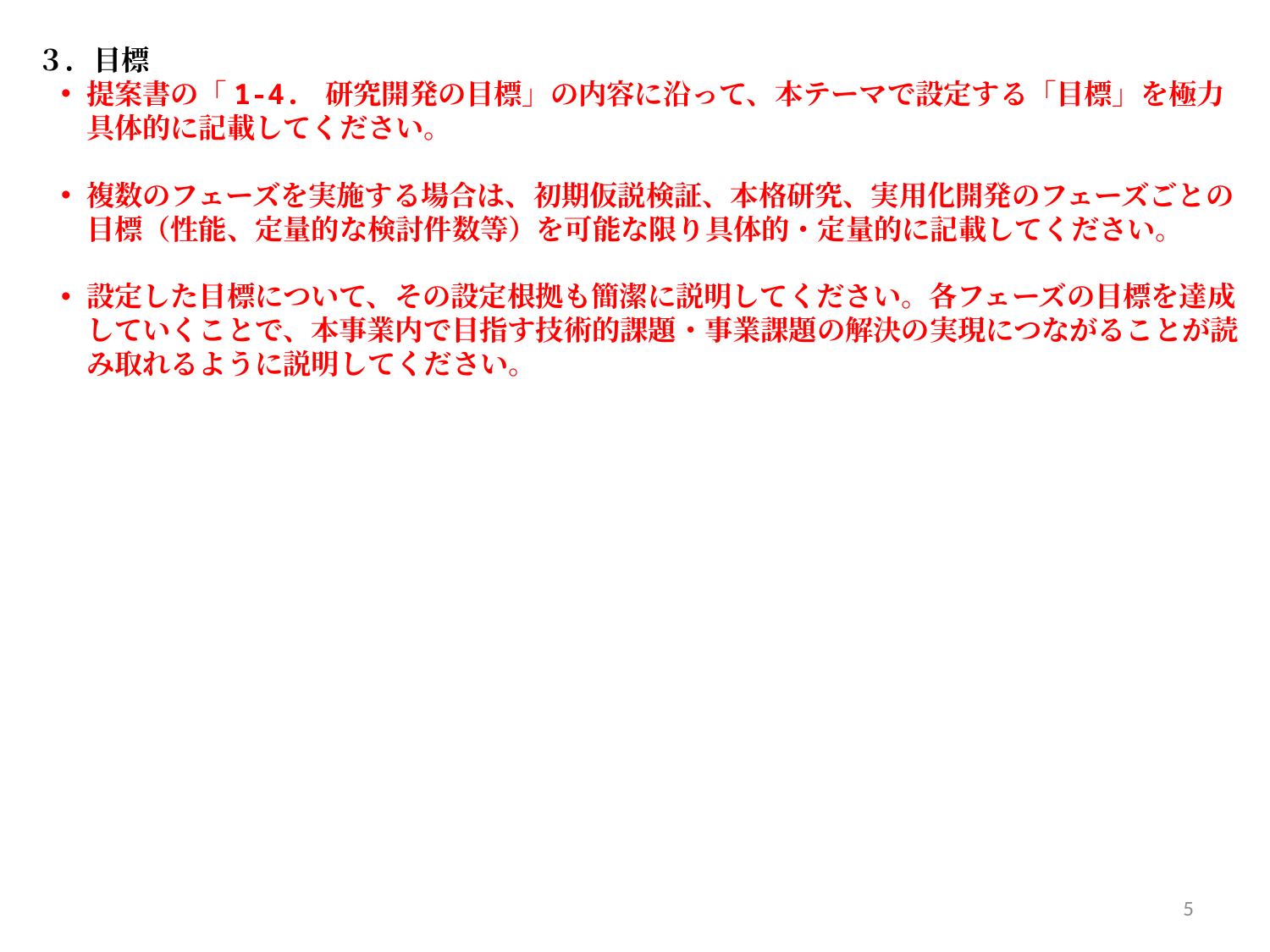

３．目標
提案書の「1-4. 研究開発の目標」の内容に沿って、本テーマで設定する「目標」を極力具体的に記載してください。

複数のフェーズを実施する場合は、初期仮説検証、本格研究、実用化開発のフェーズごとの目標（性能、定量的な検討件数等）を可能な限り具体的・定量的に記載してください。

設定した目標について、その設定根拠も簡潔に説明してください。各フェーズの目標を達成していくことで、本事業内で目指す技術的課題・事業課題の解決の実現につながることが読み取れるように説明してください。

5